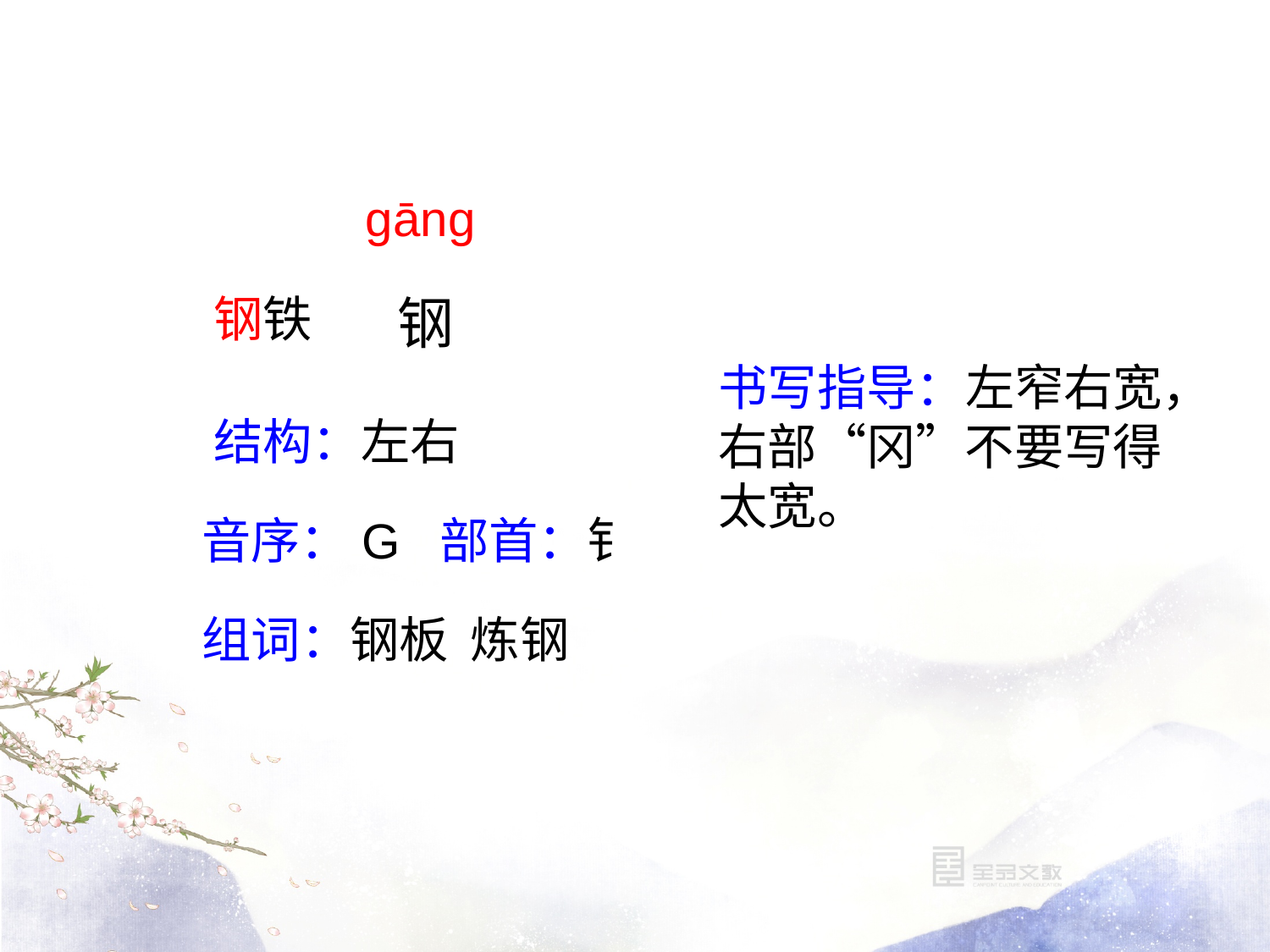

ɡānɡ
钢铁
钢
书写指导：左窄右宽，右部“冈”不要写得太宽。
结构：左右
音序：G  部首：钅
组词：钢板  炼钢